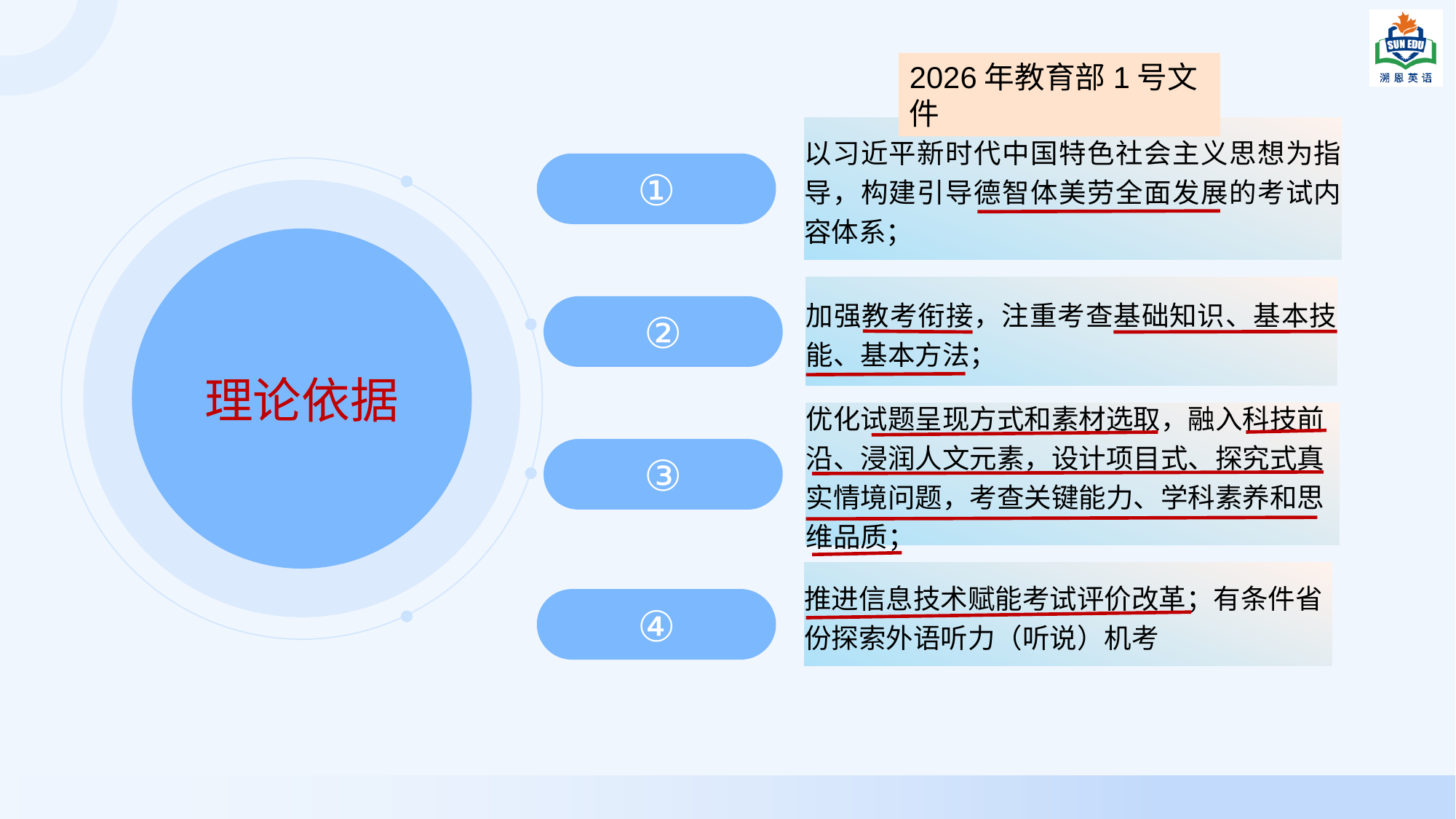

2026年教育部1号文件
以习近平新时代中国特色社会主义思想为指导，构建引导德智体美劳全面发展的考试内容体系；
①

理论依据

加强教考衔接，注重考查基础知识、基本技能、基本方法；
②

优化试题呈现方式和素材选取，融入科技前沿、浸润人文元素，设计项目式、探究式真实情境问题，考查关键能力、学科素养和思维品质；
③

推进信息技术赋能考试评价改革；有条件省份探索外语听力（听说）机考
④